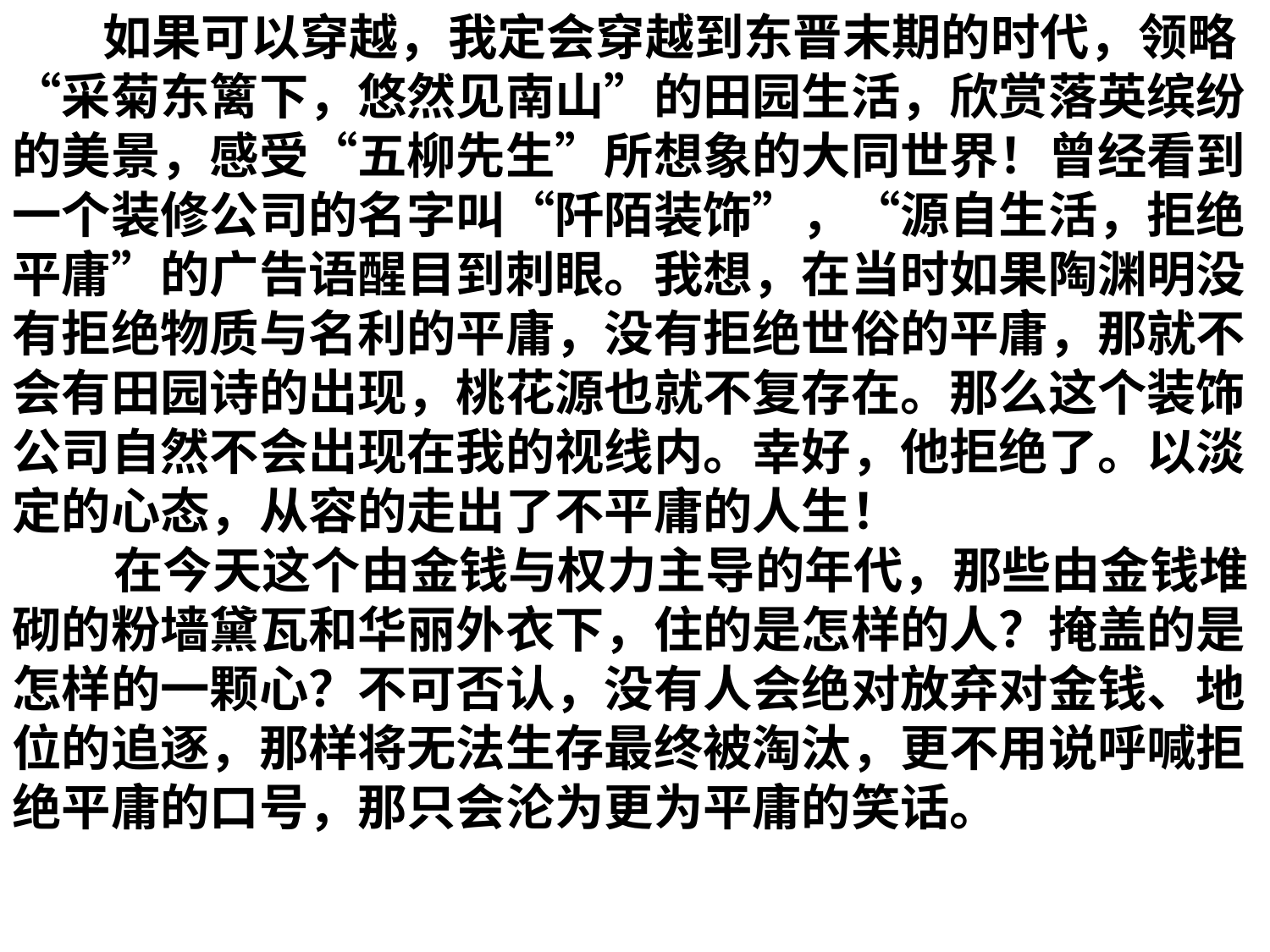

如果可以穿越，我定会穿越到东晋末期的时代，领略“采菊东篱下，悠然见南山”的田园生活，欣赏落英缤纷的美景，感受“五柳先生”所想象的大同世界！曾经看到一个装修公司的名字叫“阡陌装饰”，“源自生活，拒绝平庸”的广告语醒目到刺眼。我想，在当时如果陶渊明没有拒绝物质与名利的平庸，没有拒绝世俗的平庸，那就不会有田园诗的出现，桃花源也就不复存在。那么这个装饰公司自然不会出现在我的视线内。幸好，他拒绝了。以淡定的心态，从容的走出了不平庸的人生！
        在今天这个由金钱与权力主导的年代，那些由金钱堆砌的粉墙黛瓦和华丽外衣下，住的是怎样的人？掩盖的是怎样的一颗心？不可否认，没有人会绝对放弃对金钱、地位的追逐，那样将无法生存最终被淘汰，更不用说呼喊拒绝平庸的口号，那只会沦为更为平庸的笑话。